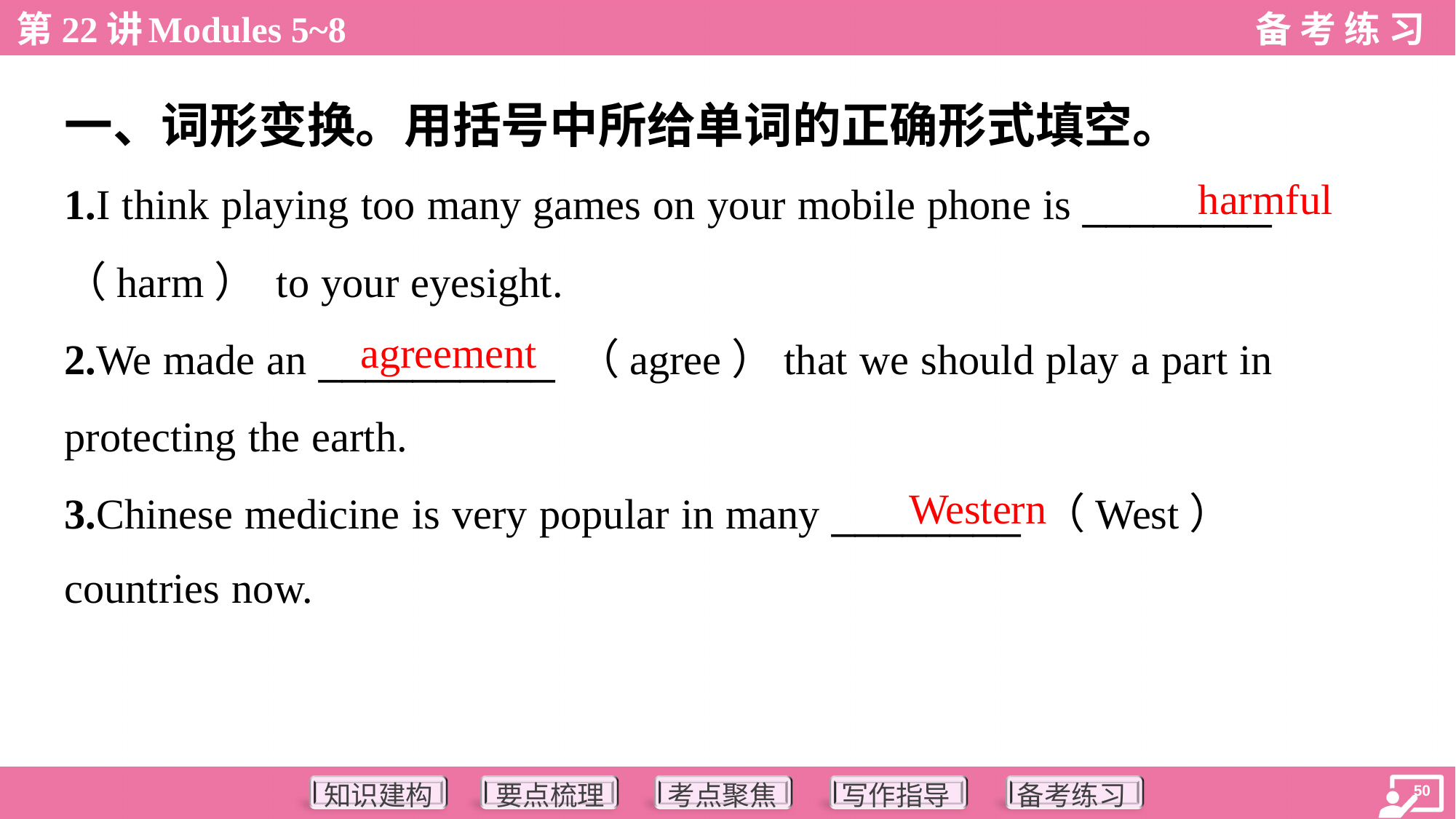

一、词形变换。用括号中所给单词的正确形式填空。
harmful
1.I think playing too many games on your mobile phone is ________
（harm） to your eyesight.
2.We made an __________ （agree）that we should play a part in
protecting the earth.
3.Chinese medicine is very popular in many ________ （West）
countries now.
agreement
Western